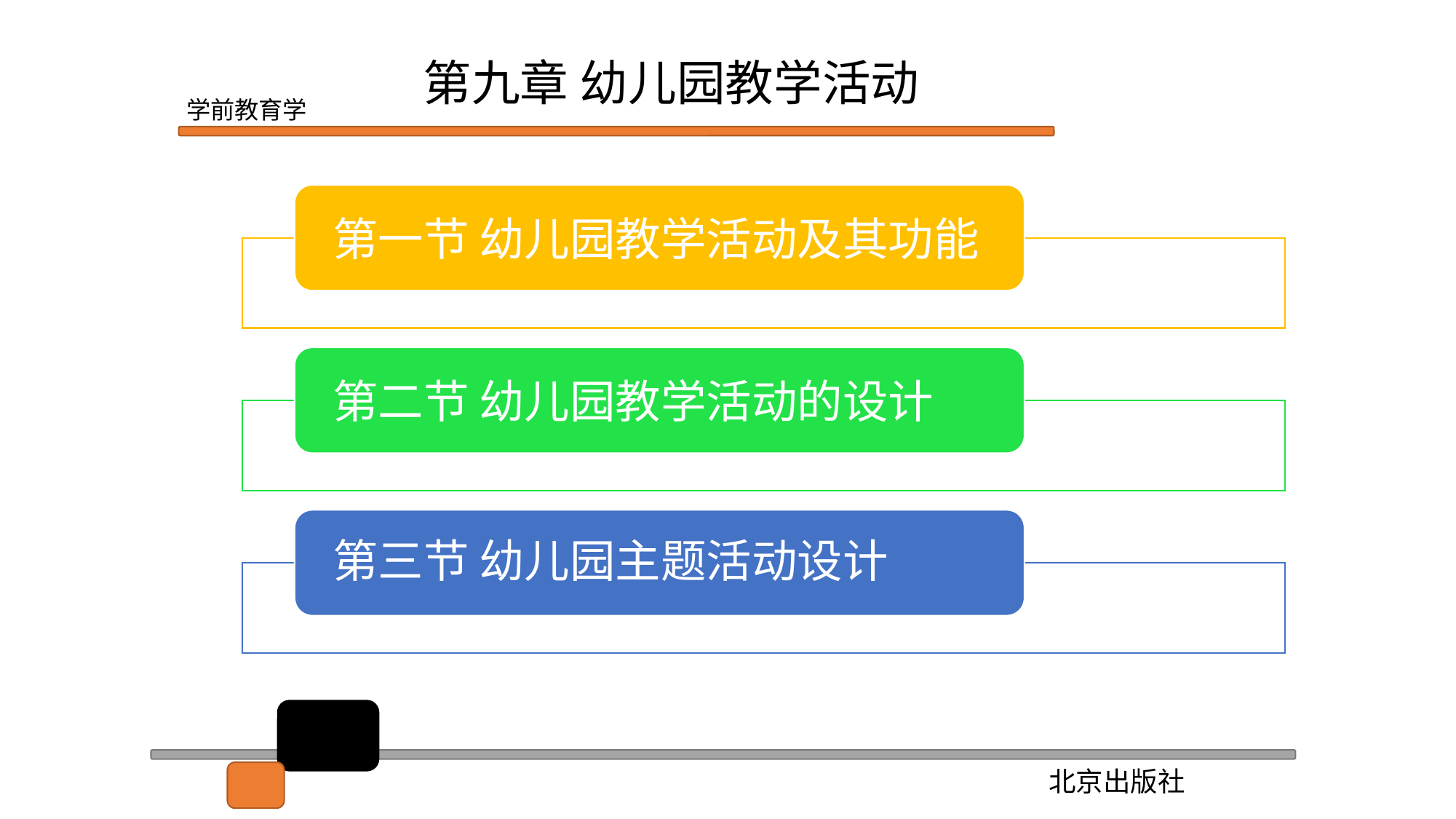

第九章 幼儿园教学活动
第一节 幼儿园教学活动及其功能
第二节 幼儿园教学活动的设计
第三节 幼儿园主题活动设计